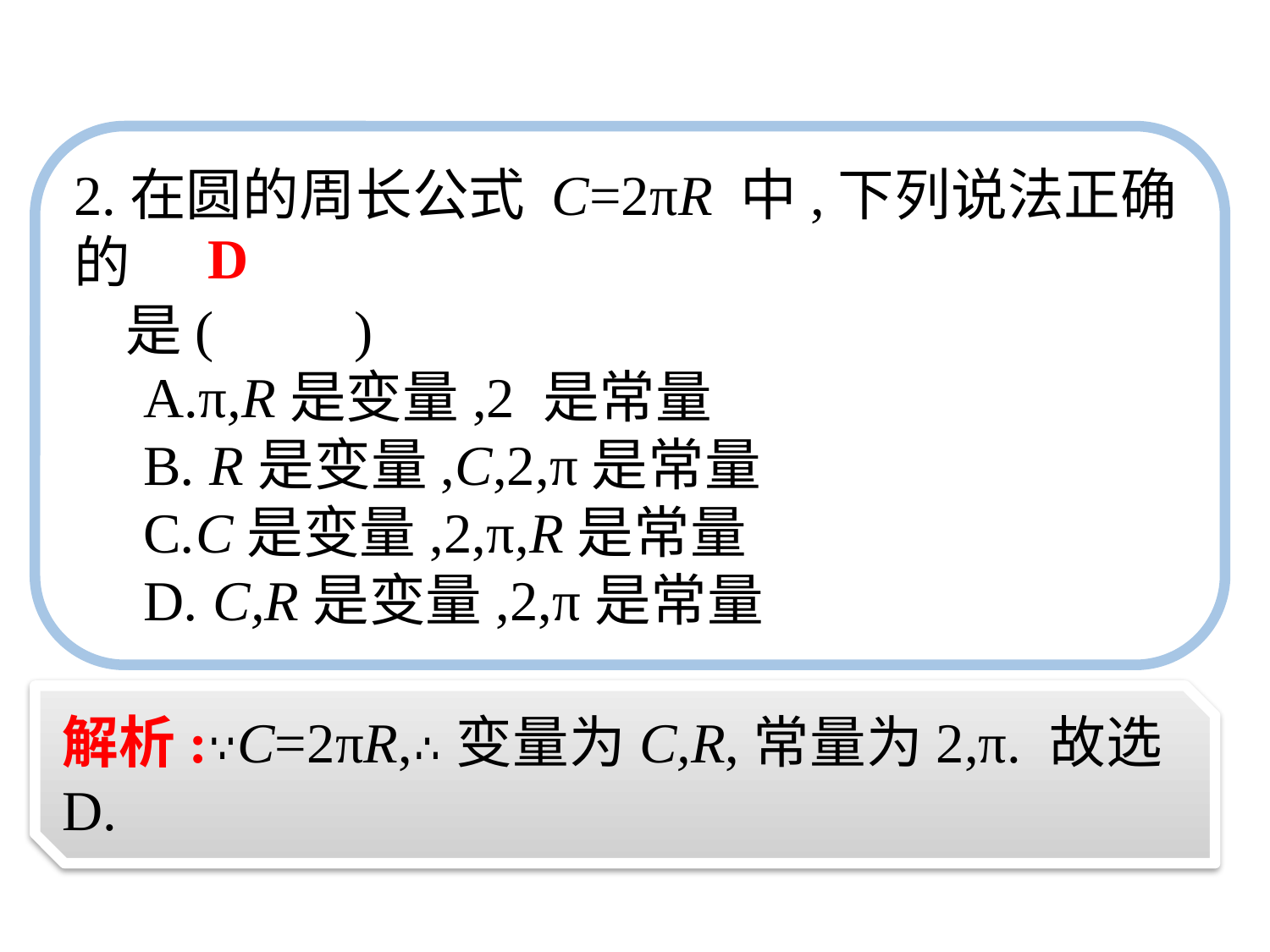

2.在圆的周长公式 C=2πR 中,下列说法正确的
   是(　　)
　A.π,R是变量,2 是常量
　B. R是变量,C,2,π是常量
　C.C是变量,2,π,R是常量
　D. C,R是变量,2,π是常量
D
解析:∵C=2πR,∴变量为C,R,常量为2,π. 故选D.